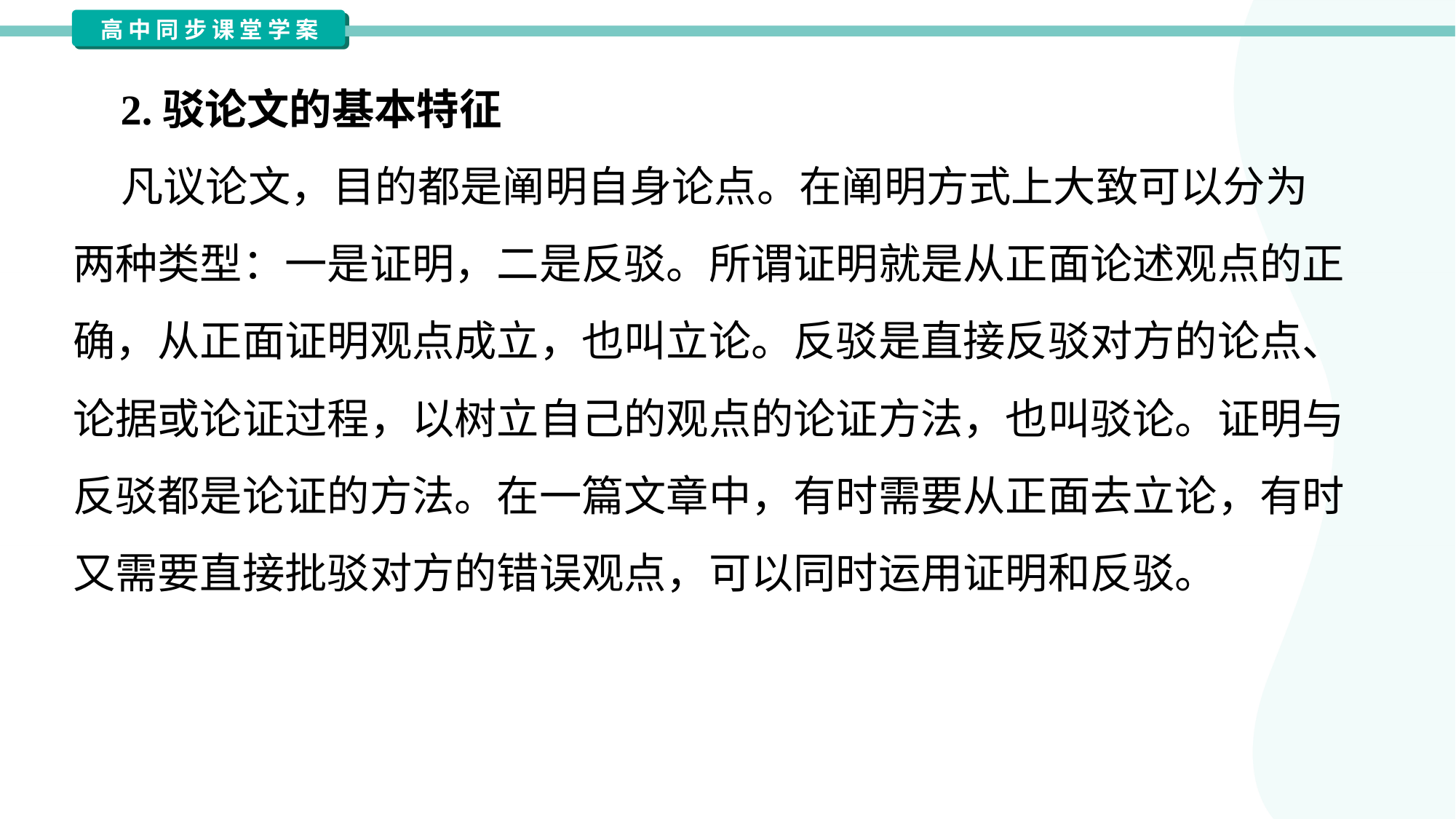

2.驳论文的基本特征
    凡议论文，目的都是阐明自身论点。在阐明方式上大致可以分为
两种类型：一是证明，二是反驳。所谓证明就是从正面论述观点的正
确，从正面证明观点成立，也叫立论。反驳是直接反驳对方的论点、
论据或论证过程，以树立自己的观点的论证方法，也叫驳论。证明与
反驳都是论证的方法。在一篇文章中，有时需要从正面去立论，有时
又需要直接批驳对方的错误观点，可以同时运用证明和反驳。